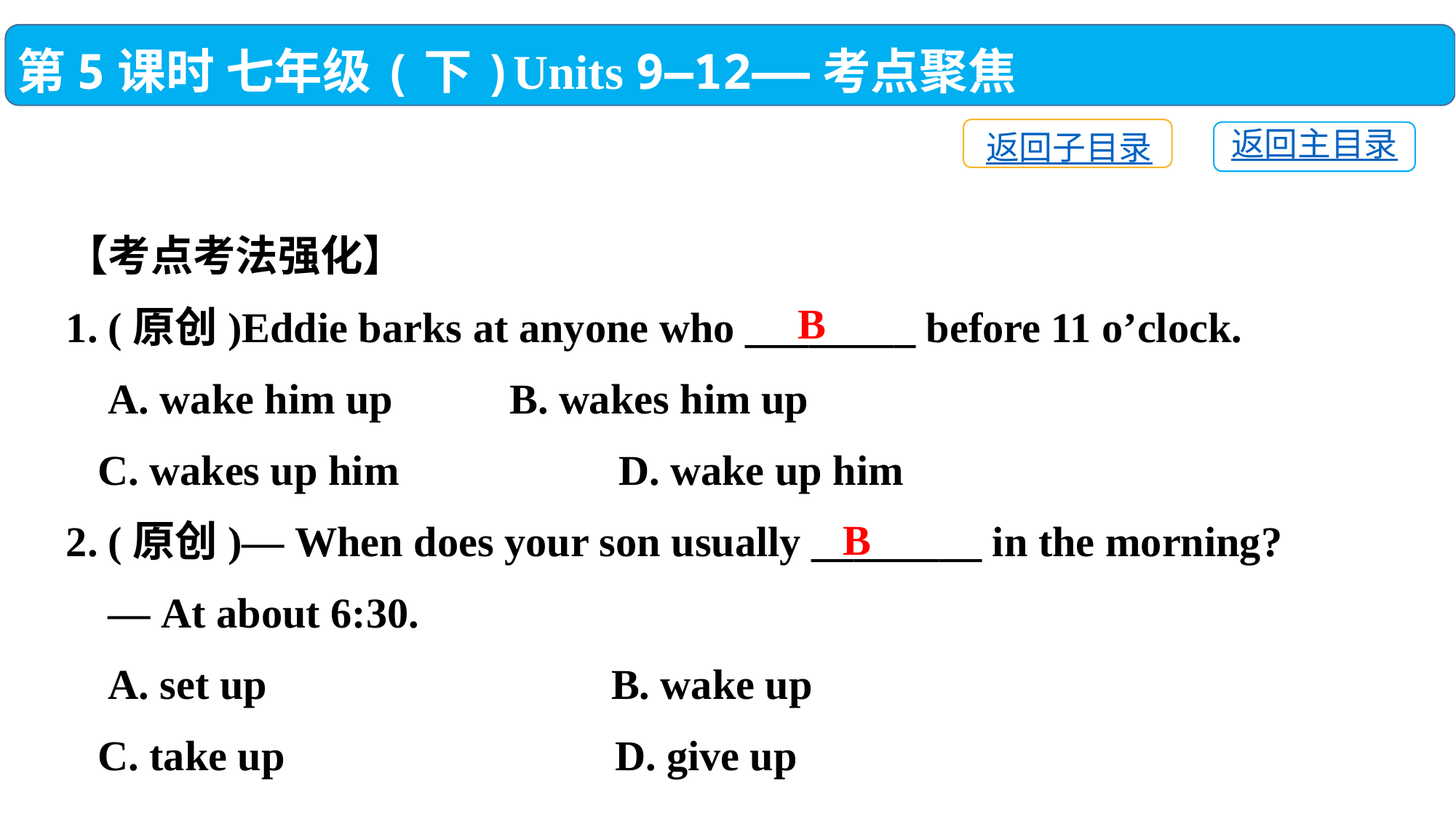

第5课时 七年级(下)Units 9—12——考点聚焦

返回子目录
返回主目录
【考点考法强化】
1. (原创)Eddie barks at anyone who ________ before 11 o’clock.
    A. wake him up	           B. wakes him up
   C. wakes up him	           D. wake up him
2. (原创)— When does your son usually ________ in the morning?
    — At about 6:30.
    A. set up	                               B. wake up
   C. take up	                     D. give up
B
B